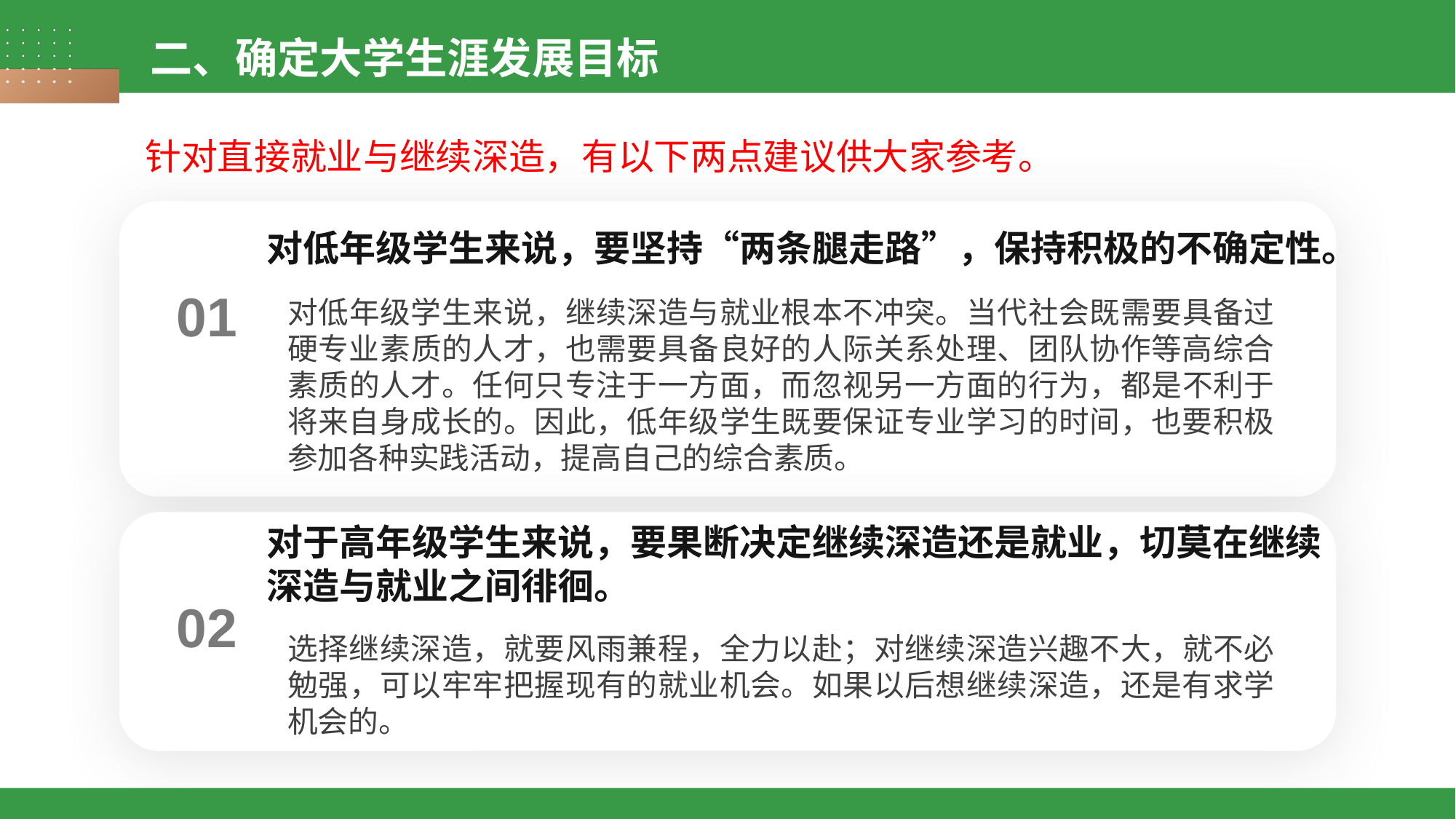

二、确定大学生涯发展目标
针对直接就业与继续深造，有以下两点建议供大家参考。

对低年级学生来说，要坚持“两条腿走路”，保持积极的不确定性。
01
对低年级学生来说，继续深造与就业根本不冲突。当代社会既需要具备过硬专业素质的人才，也需要具备良好的人际关系处理、团队协作等高综合素质的人才。任何只专注于一方面，而忽视另一方面的行为，都是不利于将来自身成长的。因此，低年级学生既要保证专业学习的时间，也要积极参加各种实践活动，提高自己的综合素质。

对于高年级学生来说，要果断决定继续深造还是就业，切莫在继续深造与就业之间徘徊。
02
选择继续深造，就要风雨兼程，全力以赴；对继续深造兴趣不大，就不必勉强，可以牢牢把握现有的就业机会。如果以后想继续深造，还是有求学机会的。